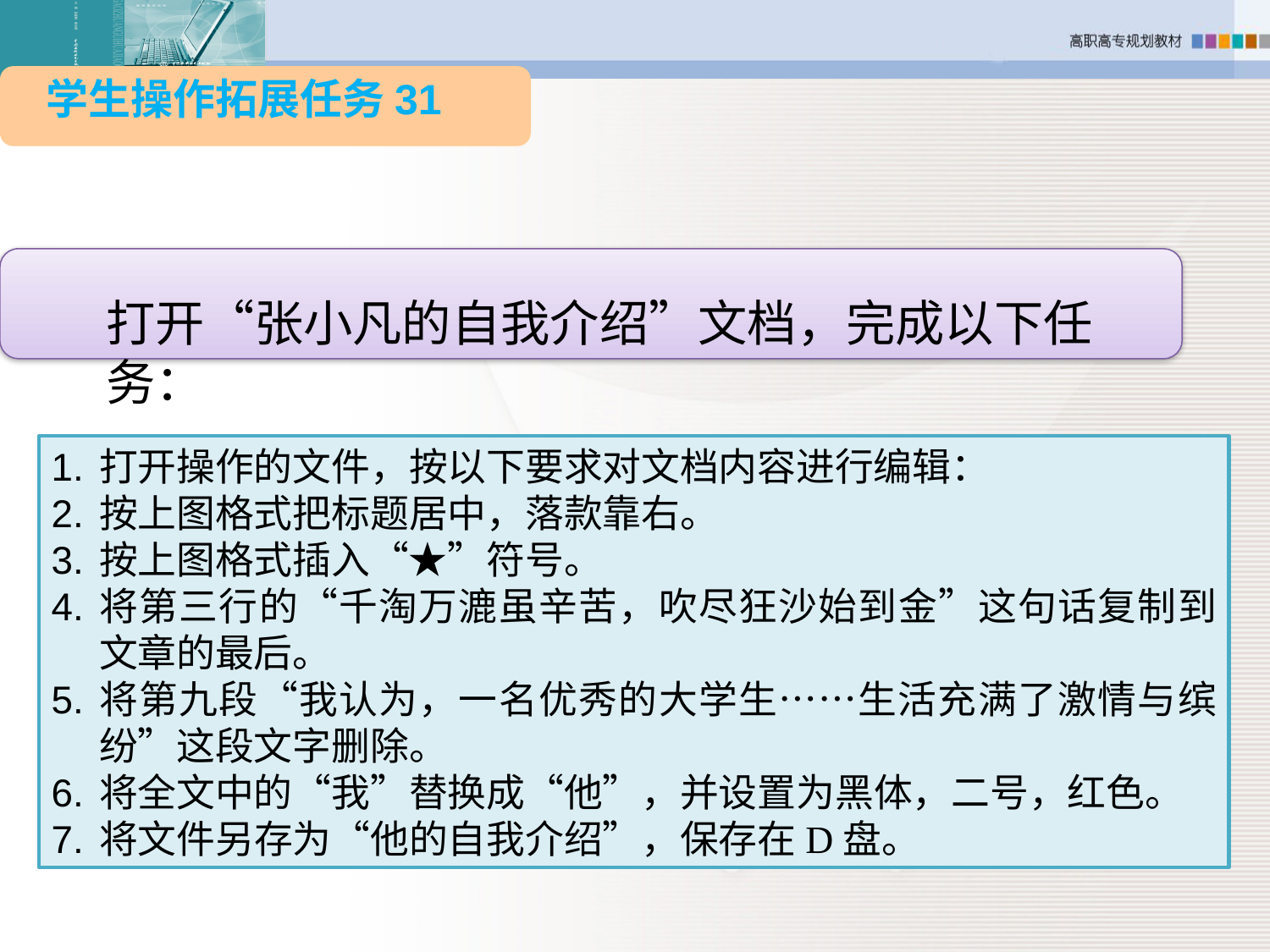

学生操作拓展任务31

打开“张小凡的自我介绍”文档，完成以下任务：
打开操作的文件，按以下要求对文档内容进行编辑：
按上图格式把标题居中，落款靠右。
按上图格式插入“★”符号。
将第三行的“千淘万漉虽辛苦，吹尽狂沙始到金”这句话复制到文章的最后。
将第九段“我认为，一名优秀的大学生……生活充满了激情与缤纷”这段文字删除。
将全文中的“我”替换成“他”，并设置为黑体，二号，红色。
将文件另存为“他的自我介绍”，保存在D盘。